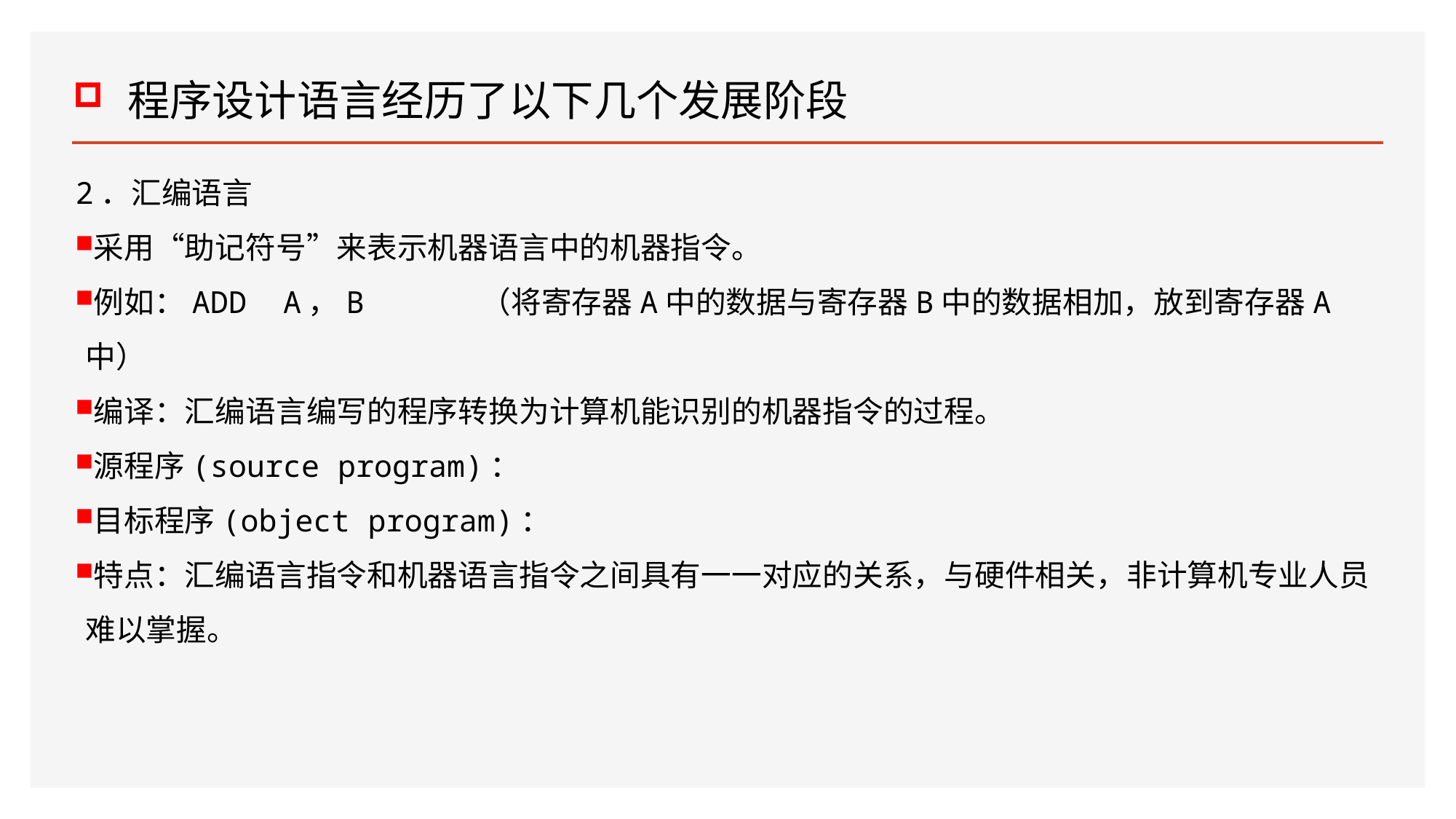

# 程序设计语言经历了以下几个发展阶段
2．汇编语言
采用“助记符号”来表示机器语言中的机器指令。
例如：ADD  A，B      （将寄存器A中的数据与寄存器B中的数据相加，放到寄存器A中）
编译：汇编语言编写的程序转换为计算机能识别的机器指令的过程。
源程序(source program)：
目标程序(object program)：
特点：汇编语言指令和机器语言指令之间具有一一对应的关系，与硬件相关，非计算机专业人员难以掌握。